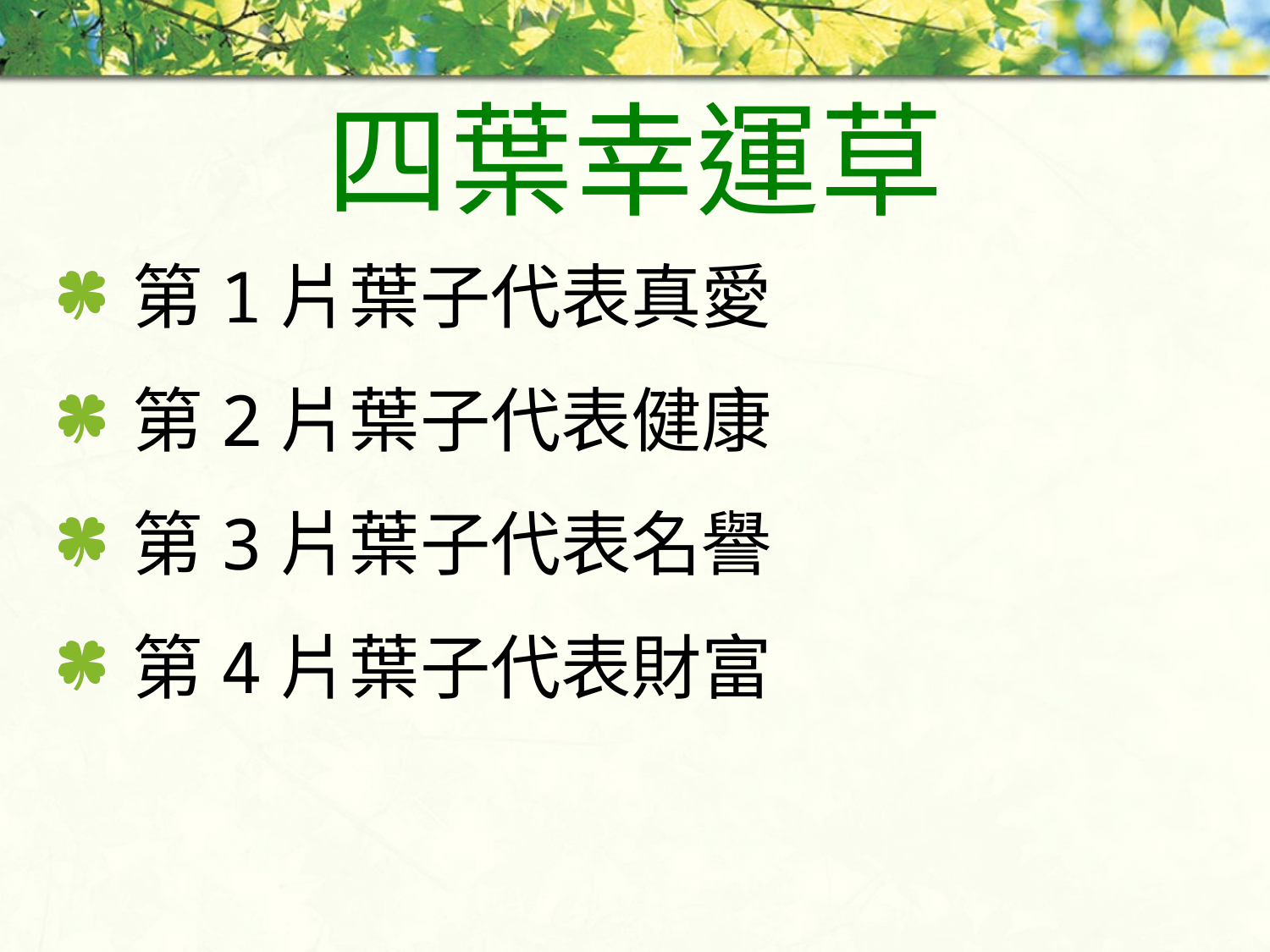

# 四葉幸運草
第1片葉子代表真愛
第2片葉子代表健康
第3片葉子代表名譽
第4片葉子代表財富